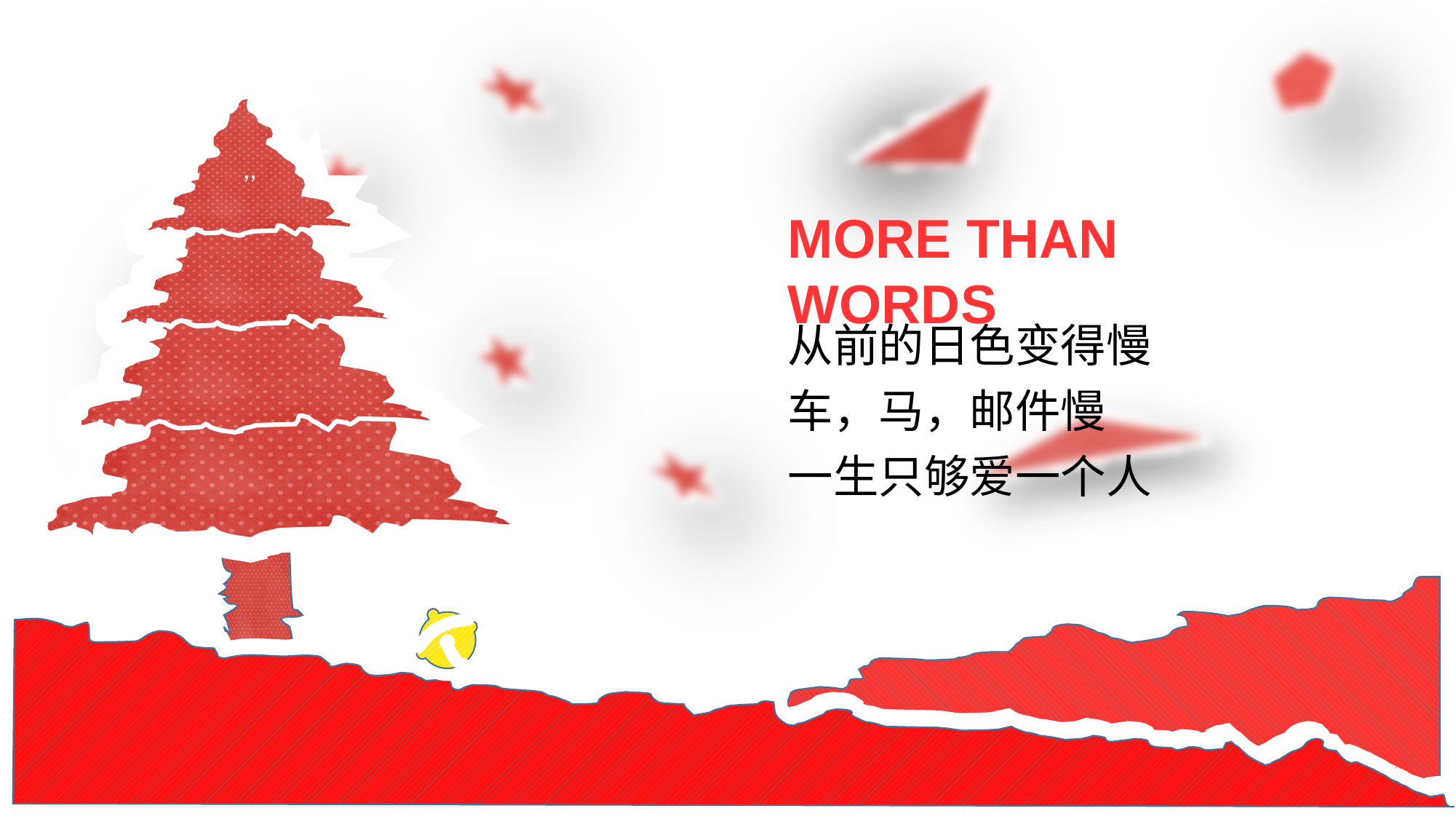

,,

MORE THAN WORDS
从前的日色变得慢
车，马，邮件慢
一生只够爱一个人